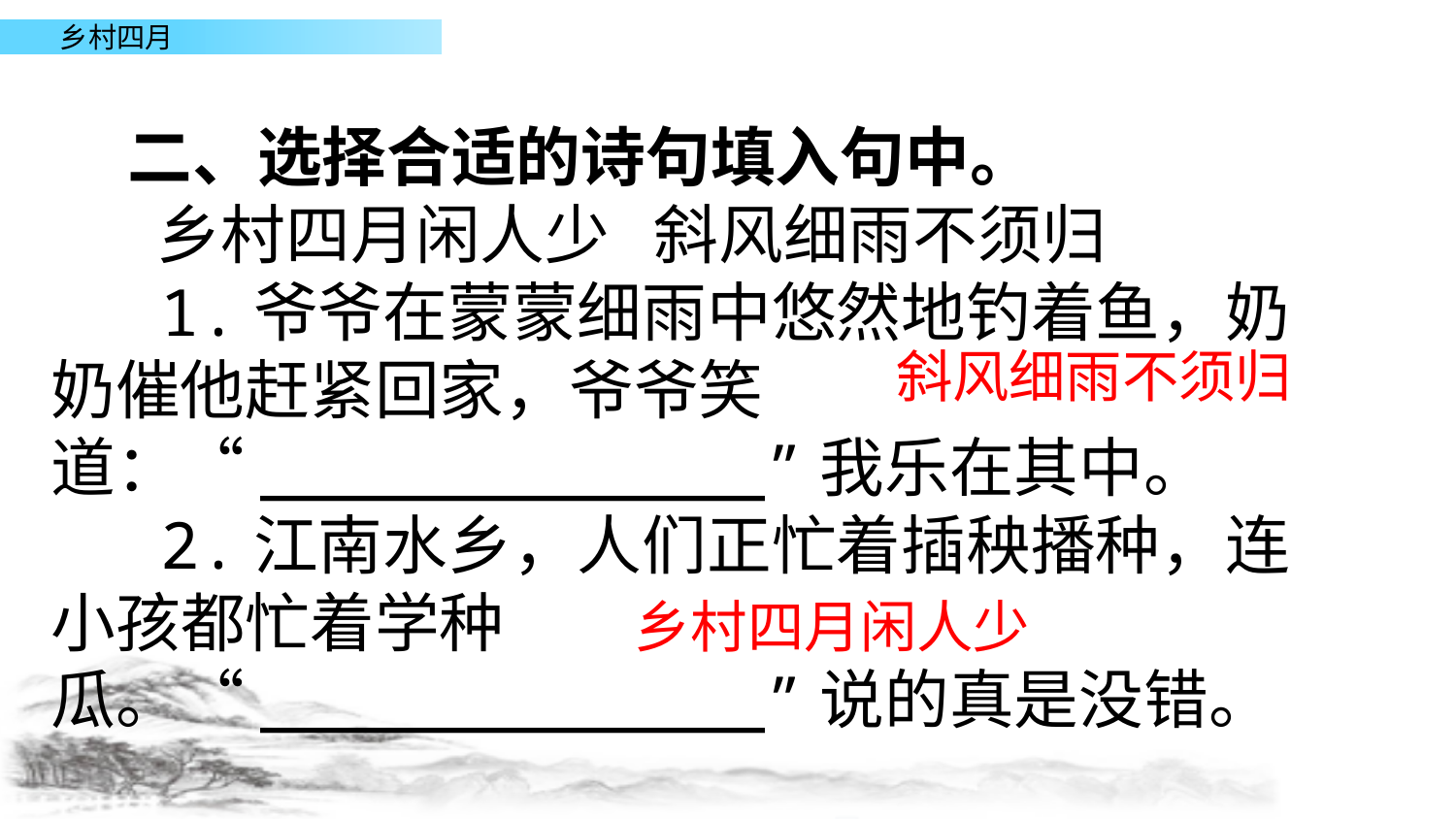

二、选择合适的诗句填入句中。
    乡村四月闲人少   斜风细雨不须归
  1.爷爷在蒙蒙细雨中悠然地钓着鱼，奶奶催他赶紧回家，爷爷笑道：“_____________”我乐在其中。
  2.江南水乡，人们正忙着插秧播种，连小孩都忙着学种瓜。“_____________”说的真是没错。
斜风细雨不须归
乡村四月闲人少